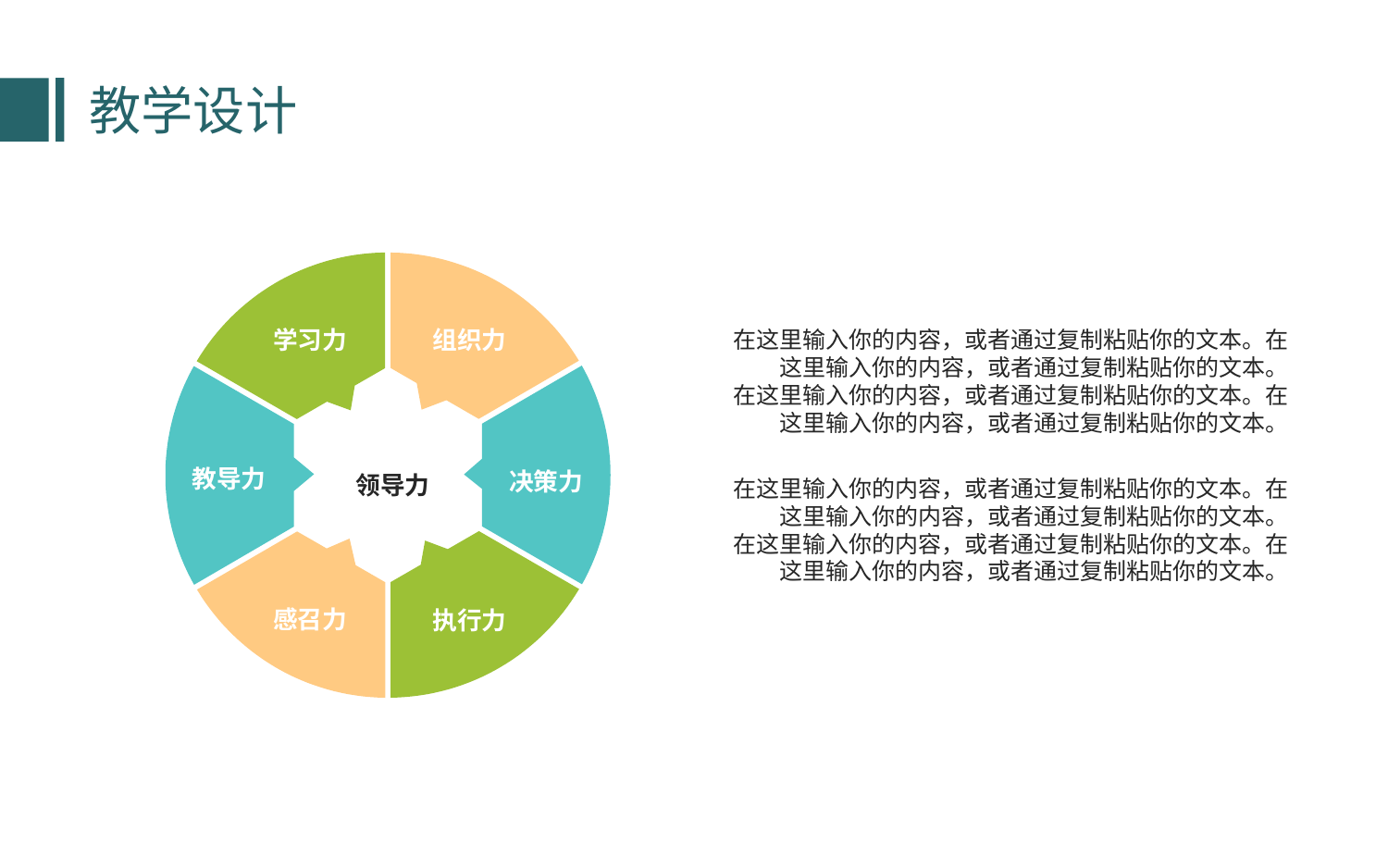

教学设计

学习力
组织力
在这里输入你的内容，或者通过复制粘贴你的文本。在这里输入你的内容，或者通过复制粘贴你的文本。
在这里输入你的内容，或者通过复制粘贴你的文本。在这里输入你的内容，或者通过复制粘贴你的文本。

教导力
决策力
领导力
在这里输入你的内容，或者通过复制粘贴你的文本。在这里输入你的内容，或者通过复制粘贴你的文本。
在这里输入你的内容，或者通过复制粘贴你的文本。在这里输入你的内容，或者通过复制粘贴你的文本。

感召力
执行力